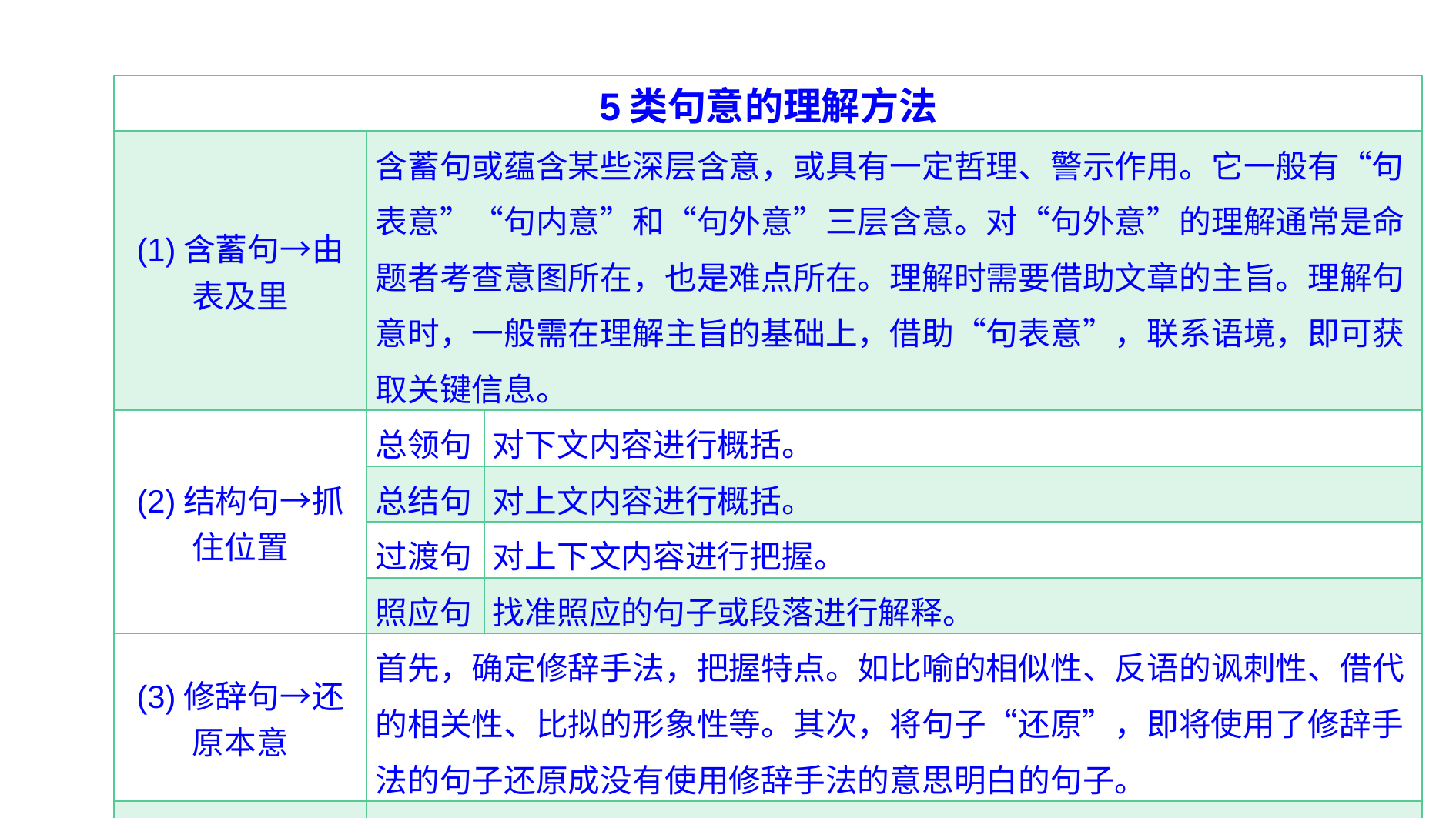

| 5类句意的理解方法 |  |  |
| --- | --- | --- |
| (1)含蓄句→由表及里 | 含蓄句或蕴含某些深层含意，或具有一定哲理、警示作用。它一般有“句表意”“句内意”和“句外意”三层含意。对“句外意”的理解通常是命题者考查意图所在，也是难点所在。理解时需要借助文章的主旨。理解句意时，一般需在理解主旨的基础上，借助“句表意”，联系语境，即可获取关键信息。 |  |
| (2)结构句→抓住位置 | 总领句 | 对下文内容进行概括。 |
|  | 总结句 | 对上文内容进行概括。 |
|  | 过渡句 | 对上下文内容进行把握。 |
|  | 照应句 | 找准照应的句子或段落进行解释。 |
| (3)修辞句→还原本意 | 首先，确定修辞手法，把握特点。如比喻的相似性、反语的讽刺性、借代的相关性、比拟的形象性等。其次，将句子“还原”，即将使用了修辞手法的句子还原成没有使用修辞手法的意思明白的句子。 |  |
| (4)主旨情感句→立足全文 | 联系句子所处的语境，根据对文章内容的归纳，对作者情感、观点态度的把握，结合主旨，整体把握句意。 |  |
| (5)结构复杂句→分清结构层次 | 要分析句子结构，抓主干，理枝叶，合理切分，即可理解句子的含意。理解时特别注意修饰限制成分。 |  |